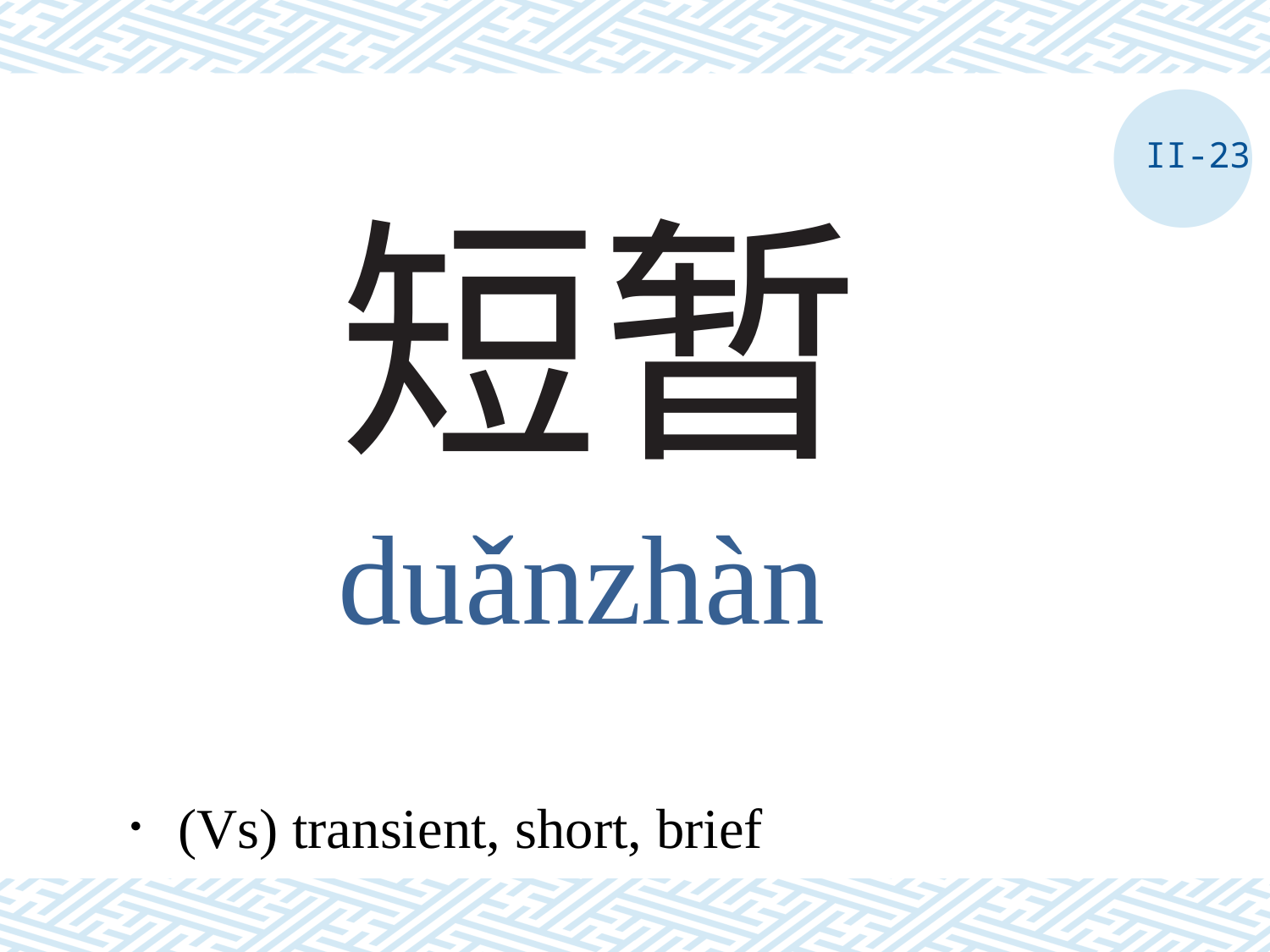

II-23

# 短暂
duǎnzhàn
．(Vs) transient, short, brief